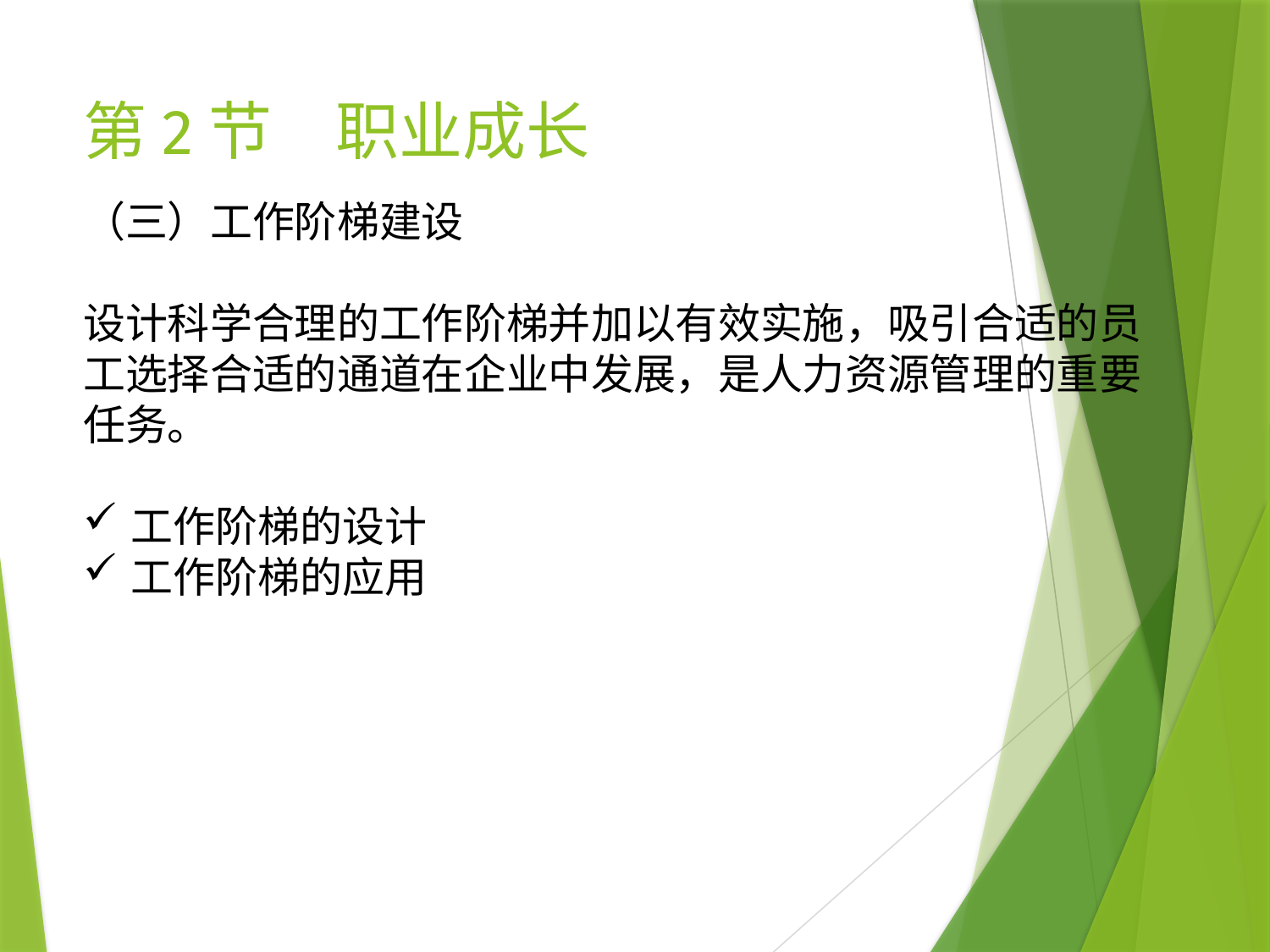

# 第2节　职业成长
（三）工作阶梯建设

设计科学合理的工作阶梯并加以有效实施，吸引合适的员工选择合适的通道在企业中发展，是人力资源管理的重要任务。

工作阶梯的设计
工作阶梯的应用